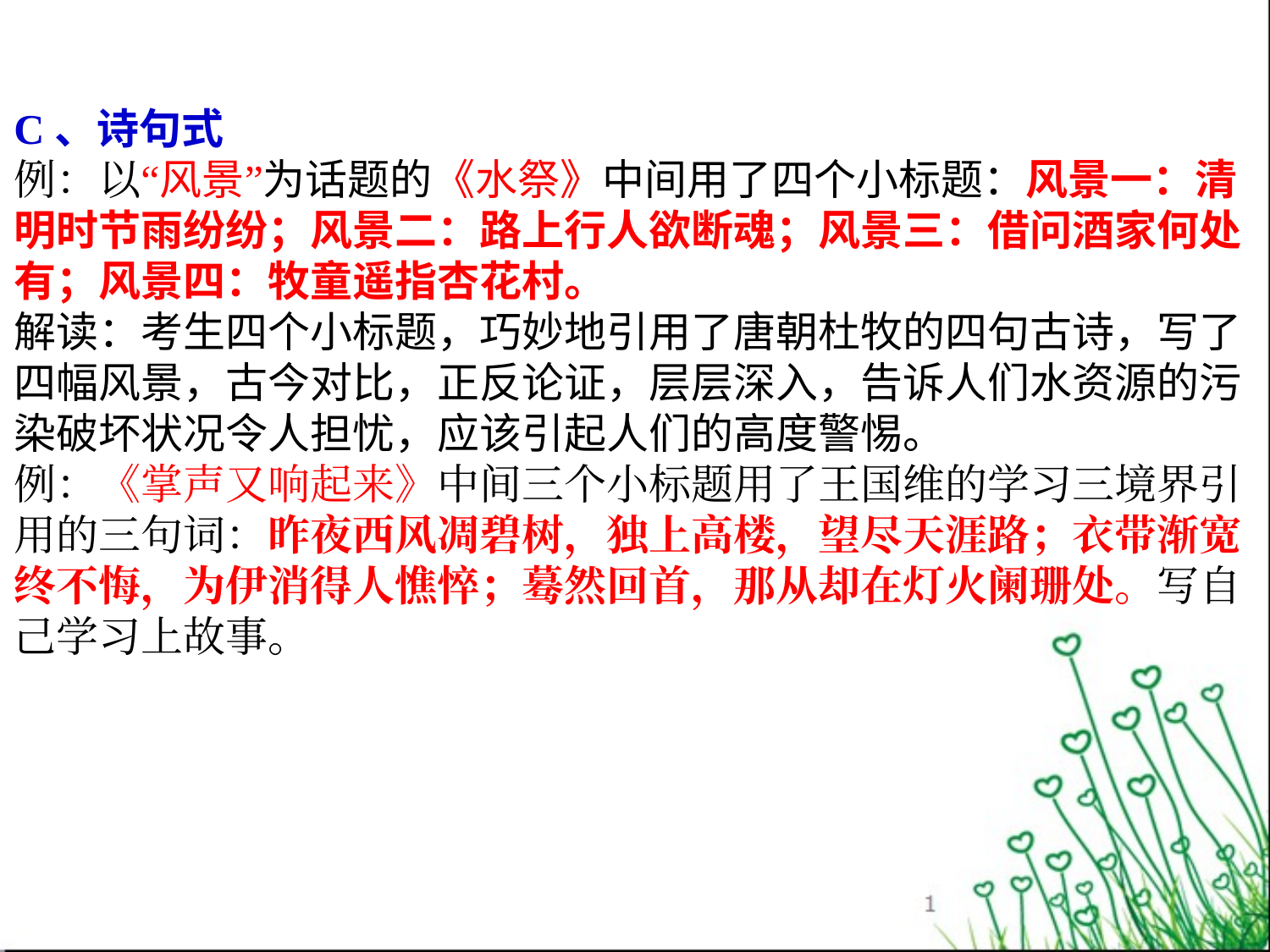

C、诗句式
例：以“风景”为话题的《水祭》中间用了四个小标题：风景一：清明时节雨纷纷；风景二：路上行人欲断魂；风景三：借问酒家何处有；风景四：牧童遥指杏花村。
解读：考生四个小标题，巧妙地引用了唐朝杜牧的四句古诗，写了四幅风景，古今对比，正反论证，层层深入，告诉人们水资源的污染破坏状况令人担忧，应该引起人们的高度警惕。
例：《掌声又响起来》中间三个小标题用了王国维的学习三境界引用的三句词：昨夜西风凋碧树，独上高楼，望尽天涯路；衣带渐宽终不悔，为伊消得人憔悴；蓦然回首，那从却在灯火阑珊处。写自己学习上故事。